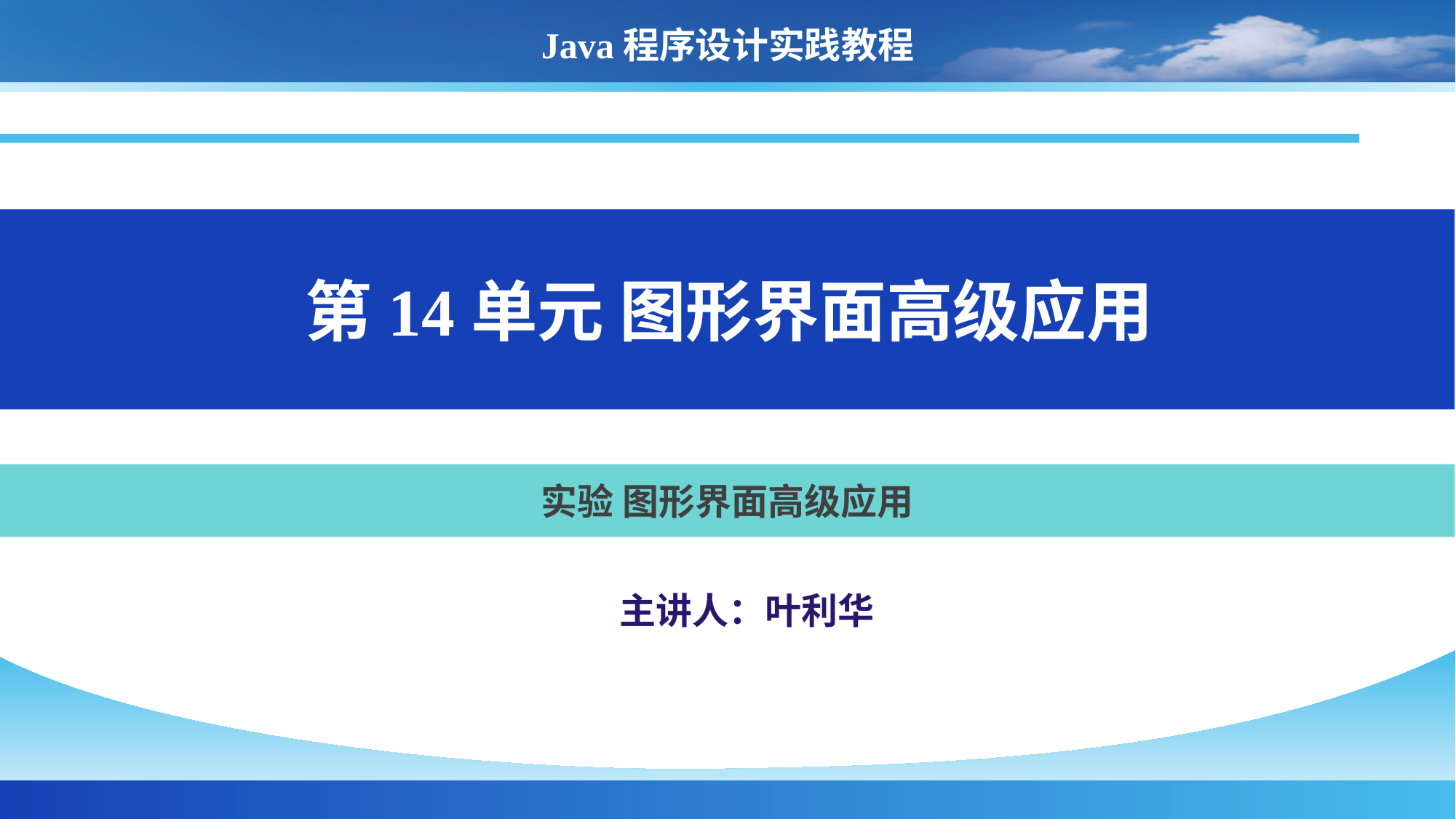

Java程序设计实践教程

第14单元 图形界面高级应用
实验 图形界面高级应用
主讲人：叶利华